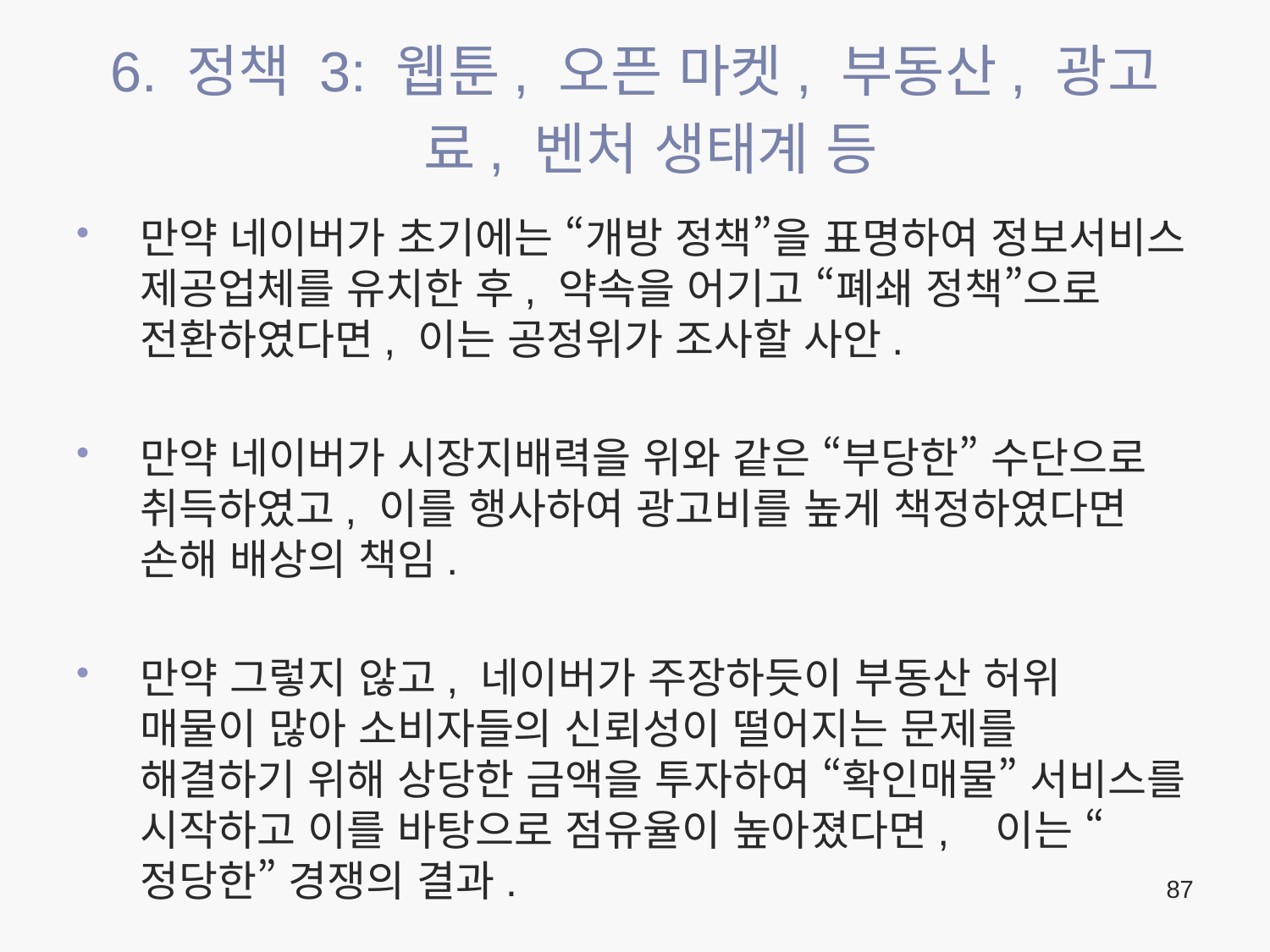

# 6. 정책 3: 웹툰, 오픈 마켓, 부동산, 광고료, 벤처 생태계 등
만약 네이버가 초기에는 “개방 정책”을 표명하여 정보서비스 제공업체를 유치한 후, 약속을 어기고 “폐쇄 정책”으로 전환하였다면, 이는 공정위가 조사할 사안.

만약 네이버가 시장지배력을 위와 같은 “부당한” 수단으로 취득하였고, 이를 행사하여 광고비를 높게 책정하였다면 손해 배상의 책임.

만약 그렇지 않고, 네이버가 주장하듯이 부동산 허위  매물이 많아 소비자들의 신뢰성이 떨어지는 문제를    해결하기 위해 상당한 금액을 투자하여 “확인매물” 서비스를 시작하고 이를 바탕으로 점유율이 높아졌다면,   이는 “정당한” 경쟁의 결과.
87